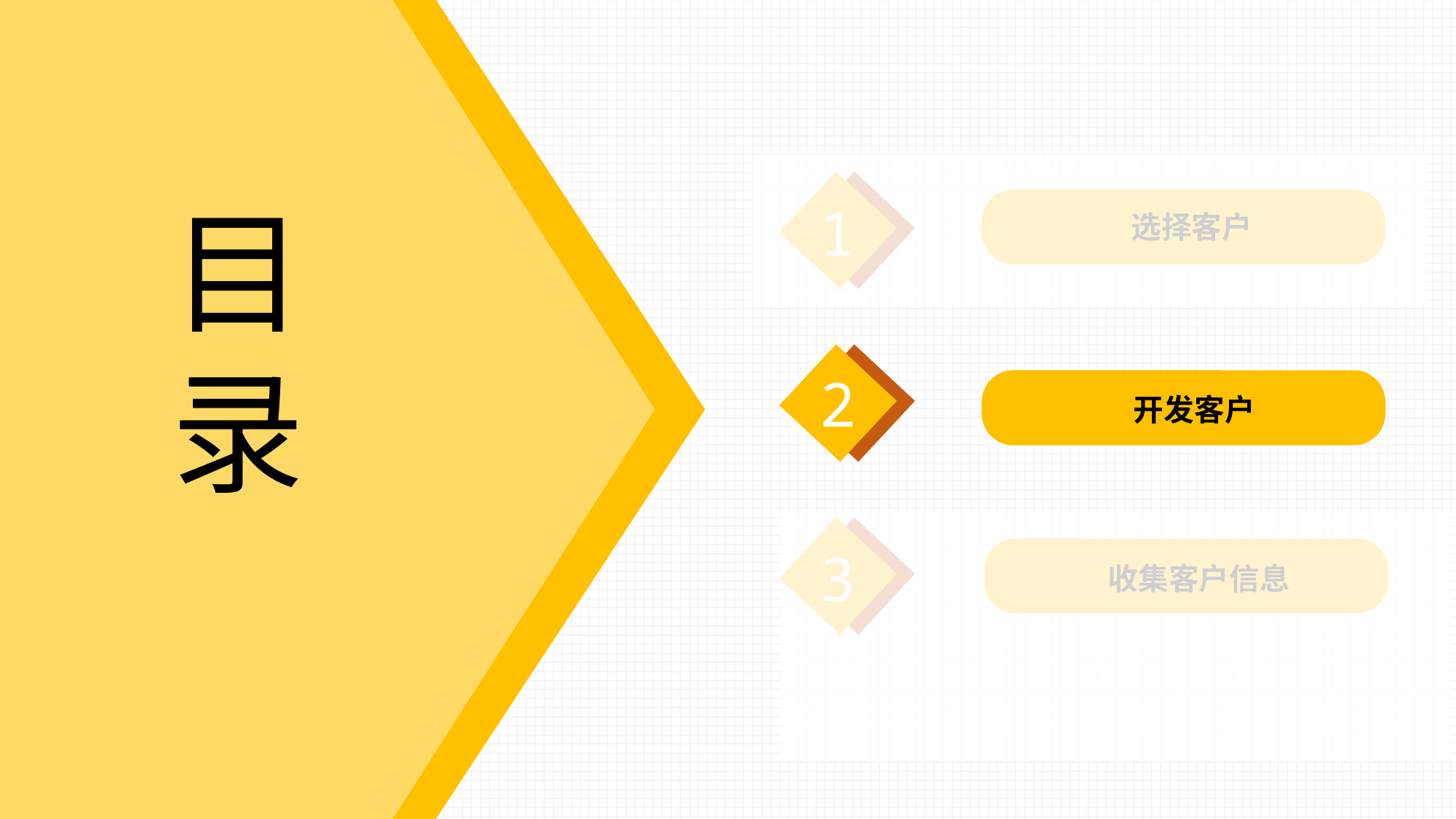

目录

1
选择客户
2

开发客户

3

收集客户信息